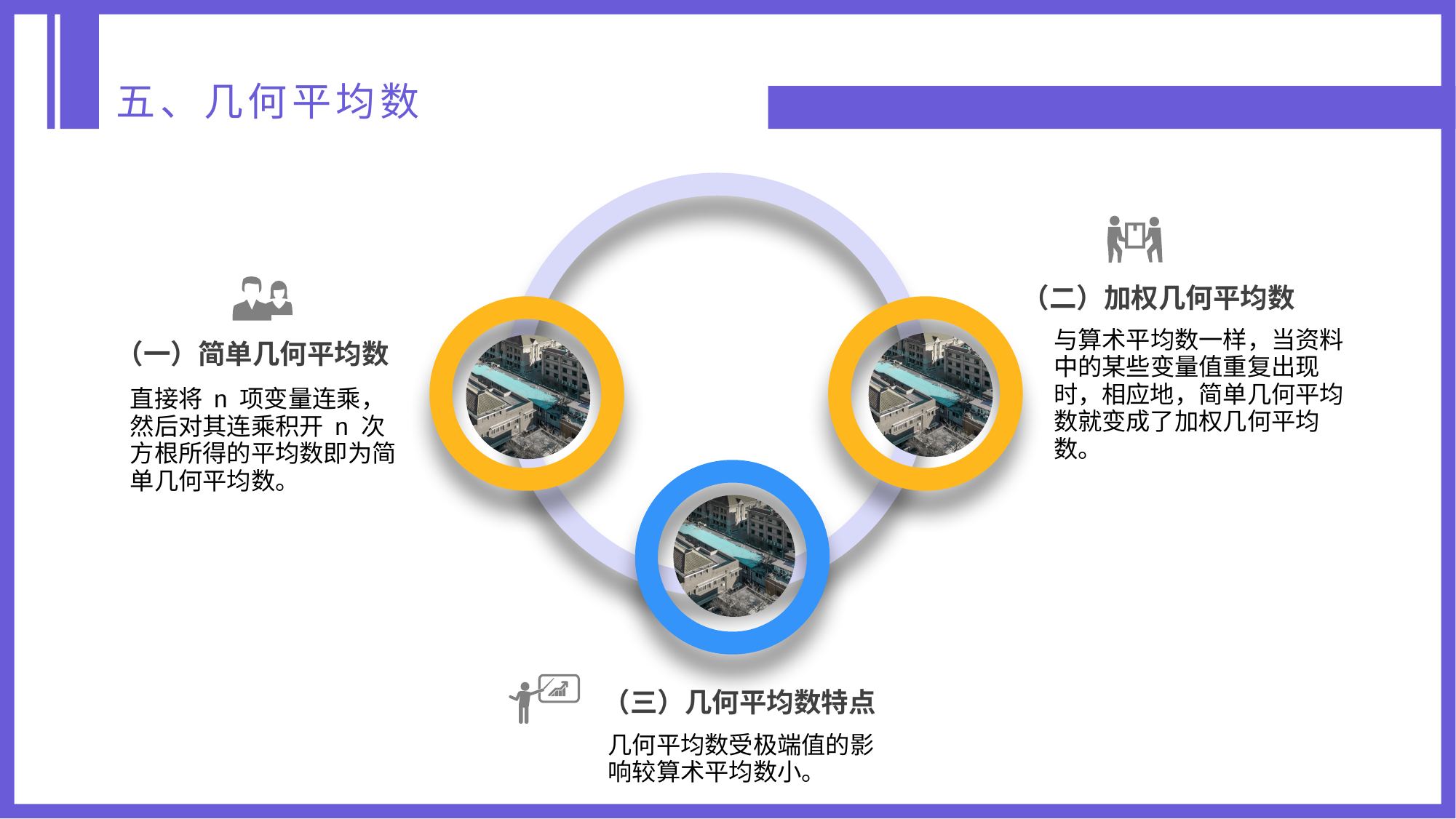

五、几何平均数

（二）加权几何平均数

与算术平均数一样，当资料中的某些变量值重复出现时，相应地，简单几何平均数就变成了加权几何平均数。
（一）简单几何平均数

直接将 n 项变量连乘，然后对其连乘积开 n 次方根所得的平均数即为简单几何平均数。

（三）几何平均数特点
几何平均数受极端值的影响较算术平均数小。